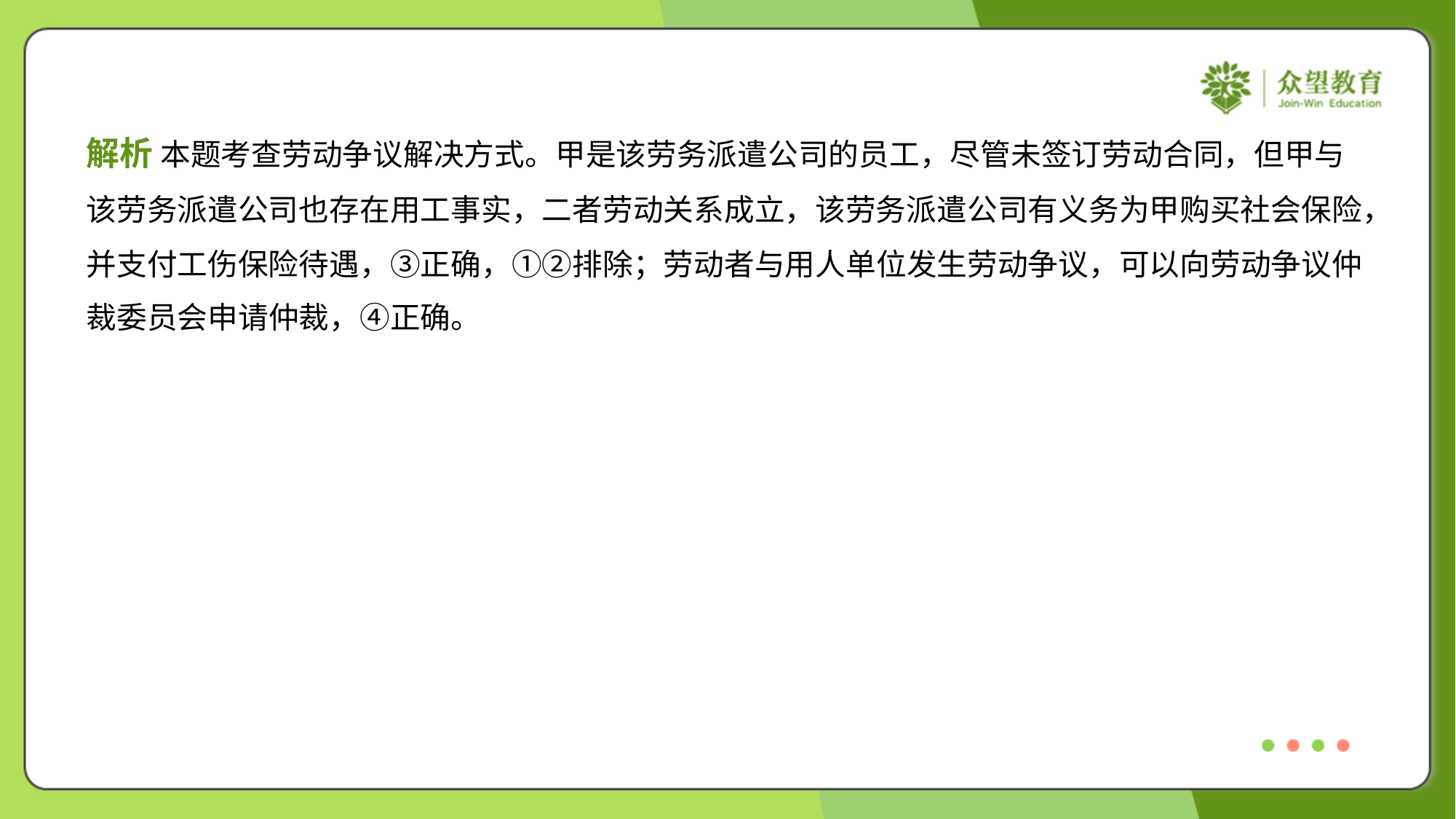

解析 本题考查劳动争议解决方式。甲是该劳务派遣公司的员工，尽管未签订劳动合同，但甲与
该劳务派遣公司也存在用工事实，二者劳动关系成立，该劳务派遣公司有义务为甲购买社会保险，
并支付工伤保险待遇，③正确，①②排除；劳动者与用人单位发生劳动争议，可以向劳动争议仲
裁委员会申请仲裁，④正确。